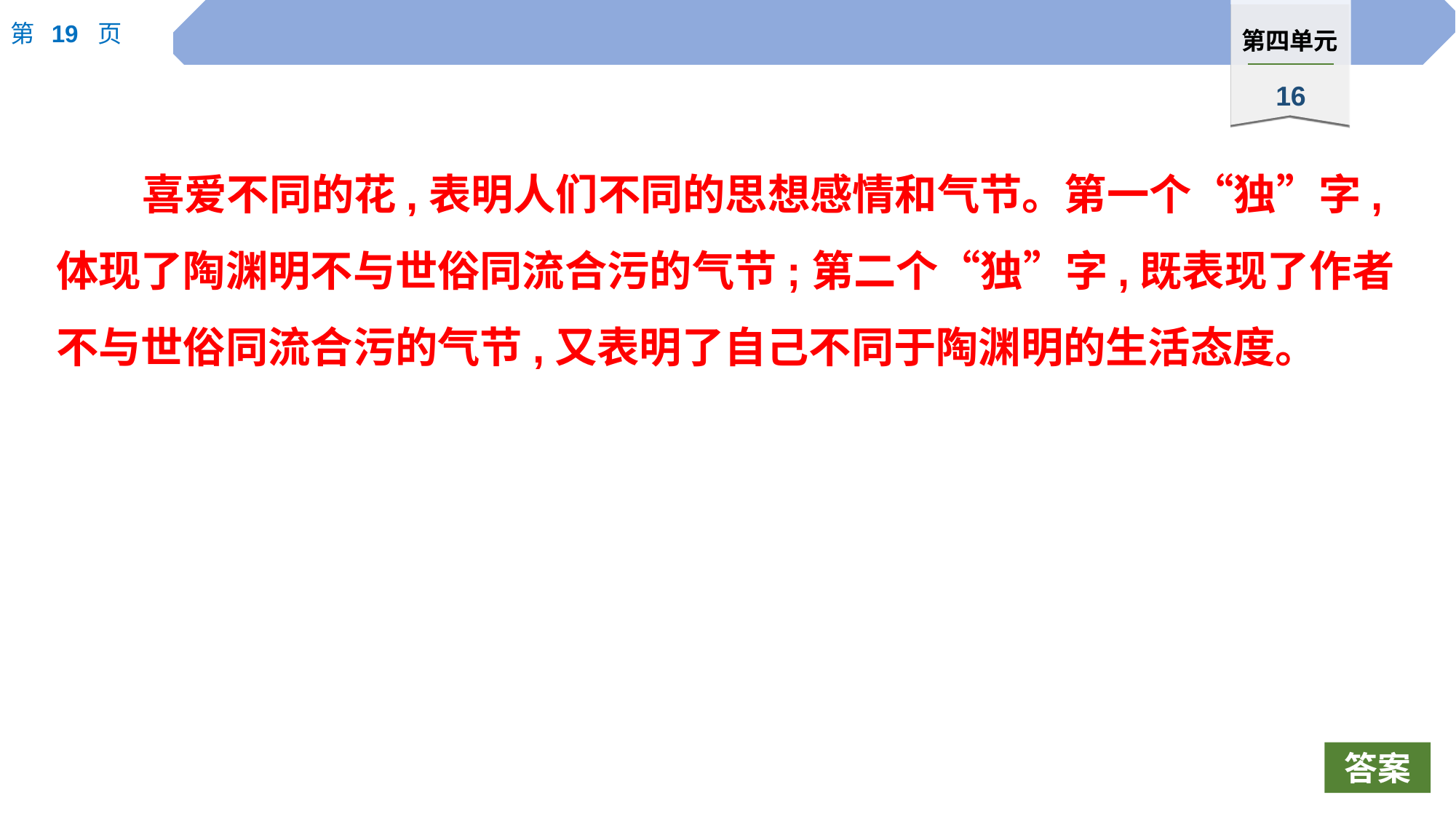

喜爱不同的花,表明人们不同的思想感情和气节。第一个“独”字,体现了陶渊明不与世俗同流合污的气节;第二个“独”字,既表现了作者不与世俗同流合污的气节,又表明了自己不同于陶渊明的生活态度。
答案